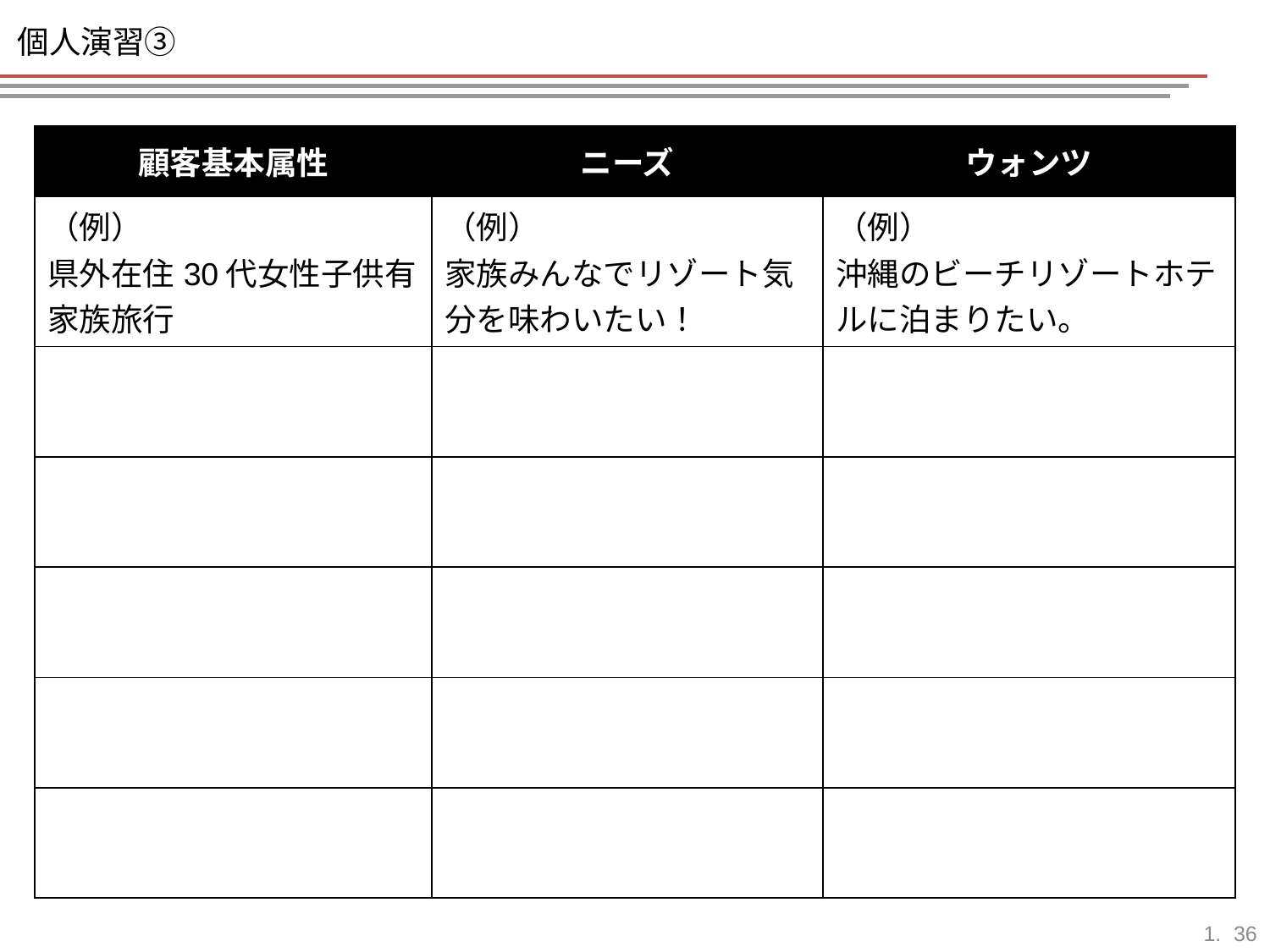

# 個人演習③
| 顧客基本属性 | ニーズ | ウォンツ |
| --- | --- | --- |
| （例） 県外在住30代女性子供有家族旅行 | （例） 家族みんなでリゾート気分を味わいたい！ | （例） 沖縄のビーチリゾートホテルに泊まりたい。 |
|  |  |  |
|  |  |  |
|  |  |  |
|  |  |  |
|  |  |  |
36